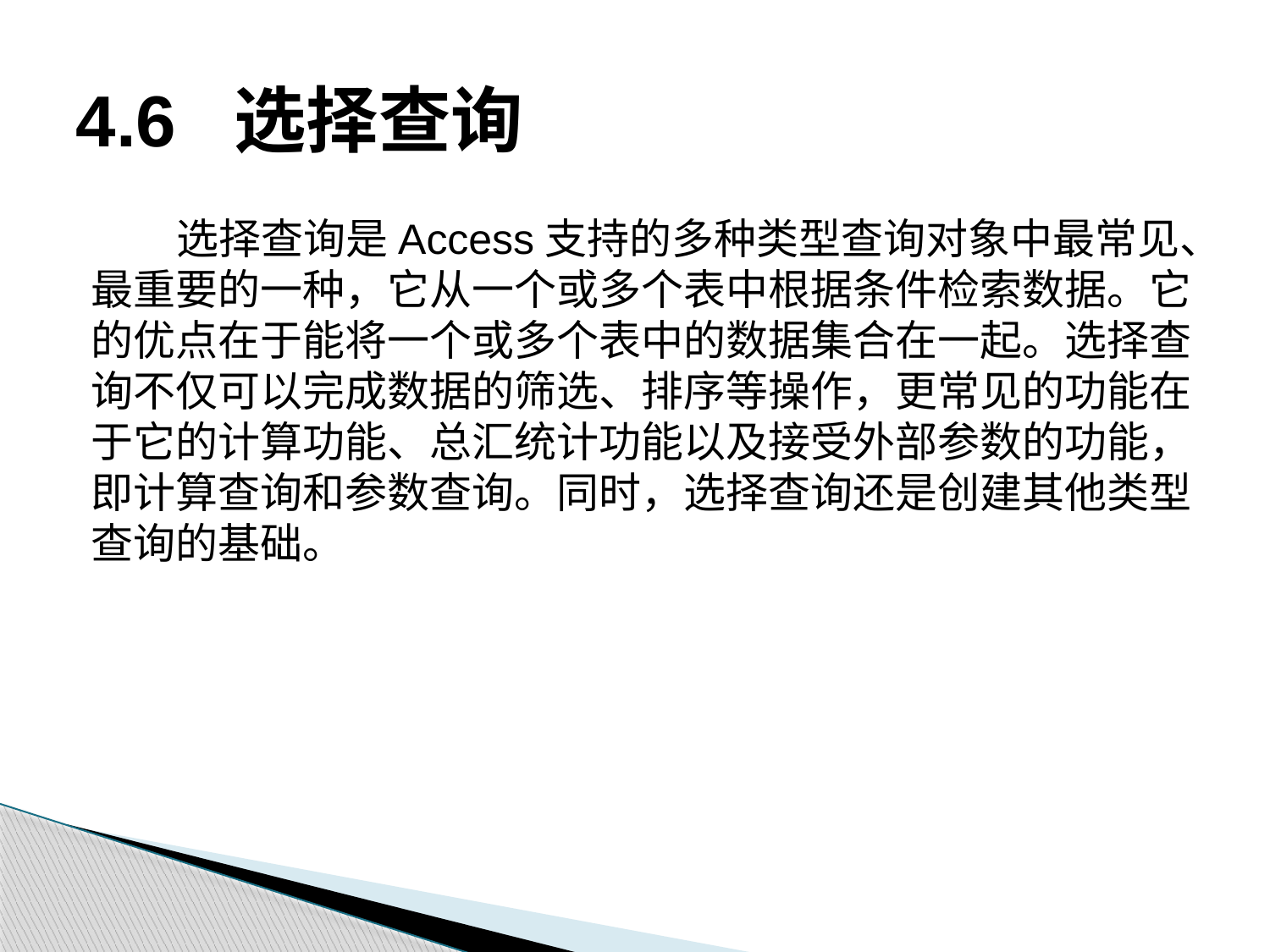

# 4.6  选择查询
选择查询是Access支持的多种类型查询对象中最常见、最重要的一种，它从一个或多个表中根据条件检索数据。它的优点在于能将一个或多个表中的数据集合在一起。选择查询不仅可以完成数据的筛选、排序等操作，更常见的功能在于它的计算功能、总汇统计功能以及接受外部参数的功能，即计算查询和参数查询。同时，选择查询还是创建其他类型查询的基础。